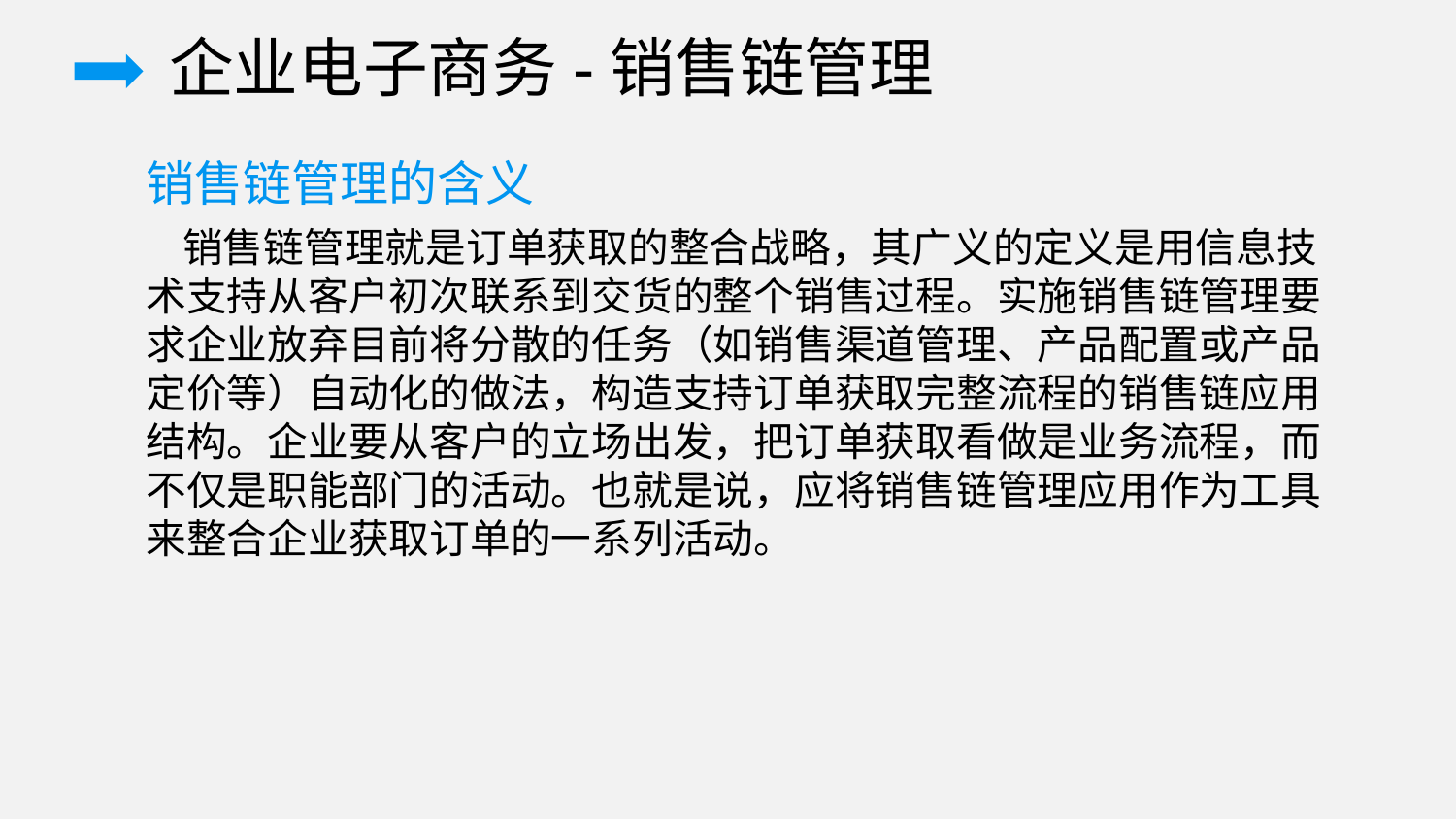

企业电子商务-销售链管理
销售链管理的含义

   销售链管理就是订单获取的整合战略，其广义的定义是用信息技术支持从客户初次联系到交货的整个销售过程。实施销售链管理要求企业放弃目前将分散的任务（如销售渠道管理、产品配置或产品定价等）自动化的做法，构造支持订单获取完整流程的销售链应用结构。企业要从客户的立场出发，把订单获取看做是业务流程，而不仅是职能部门的活动。也就是说，应将销售链管理应用作为工具来整合企业获取订单的一系列活动。